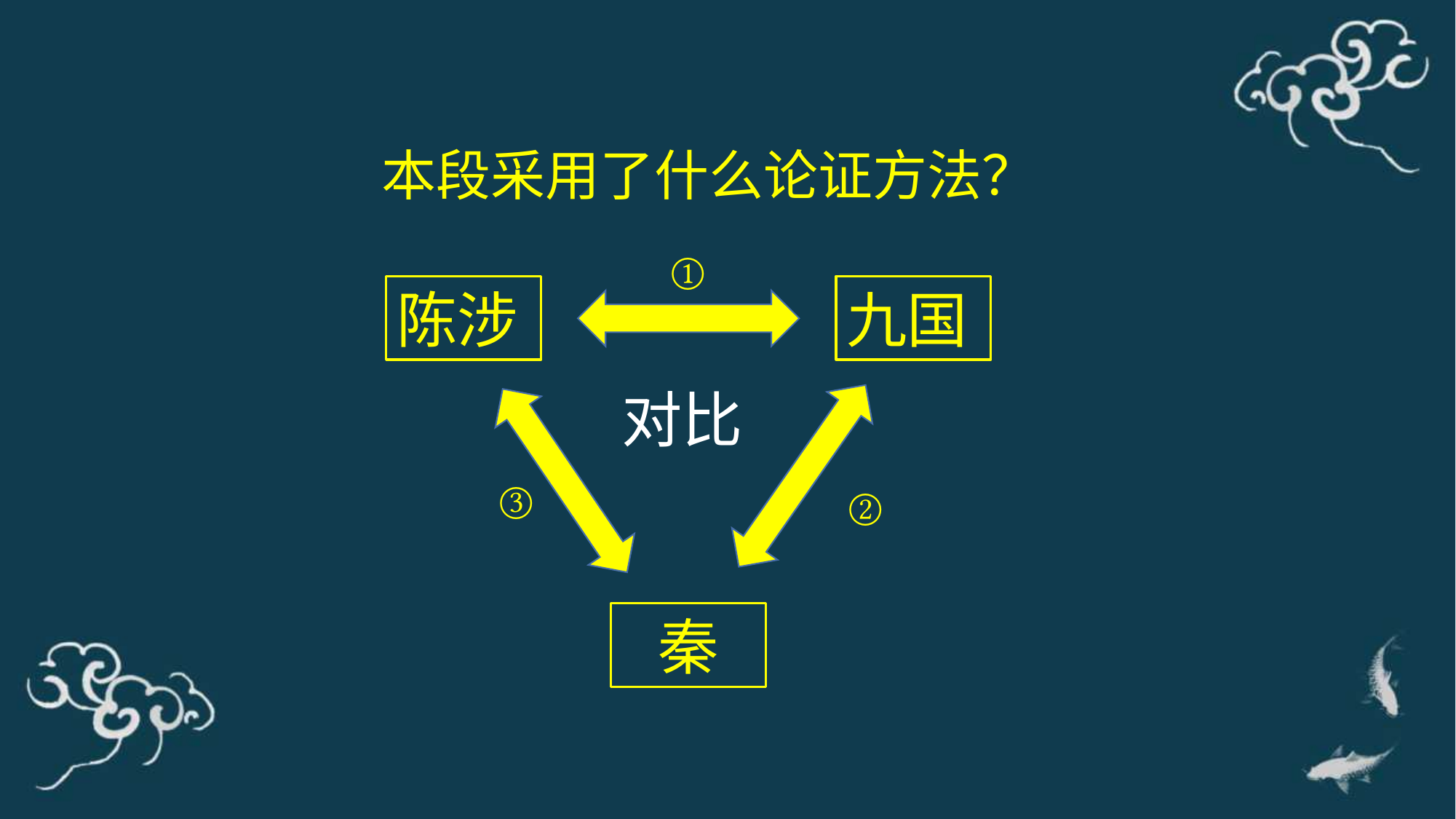

本段采用了什么论证方法？
①
陈涉
九国

对比

③
②
秦